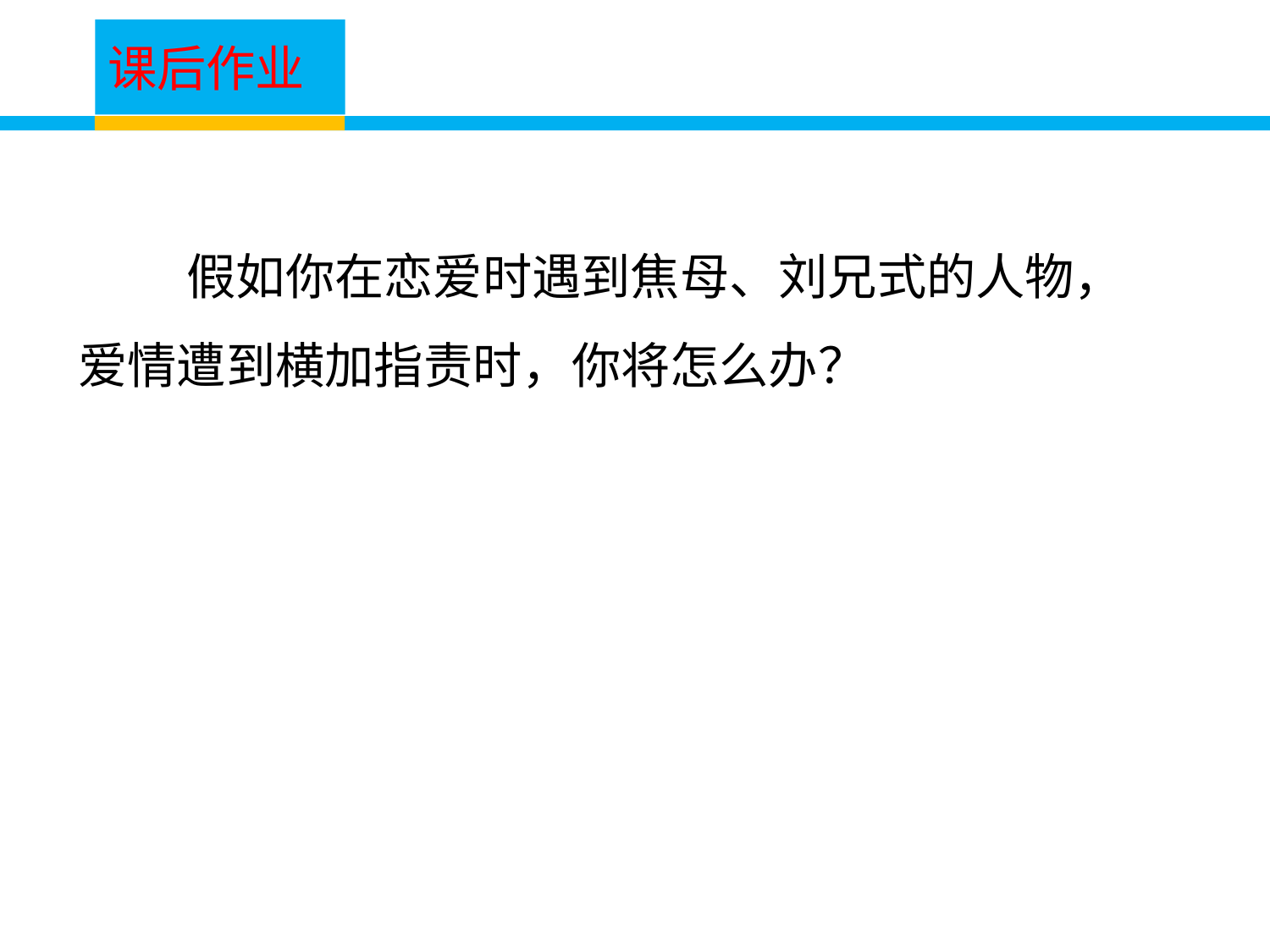

课后作业

            假如你在恋爱时遇到焦母、刘兄式的人物，爱情遭到横加指责时，你将怎么办？